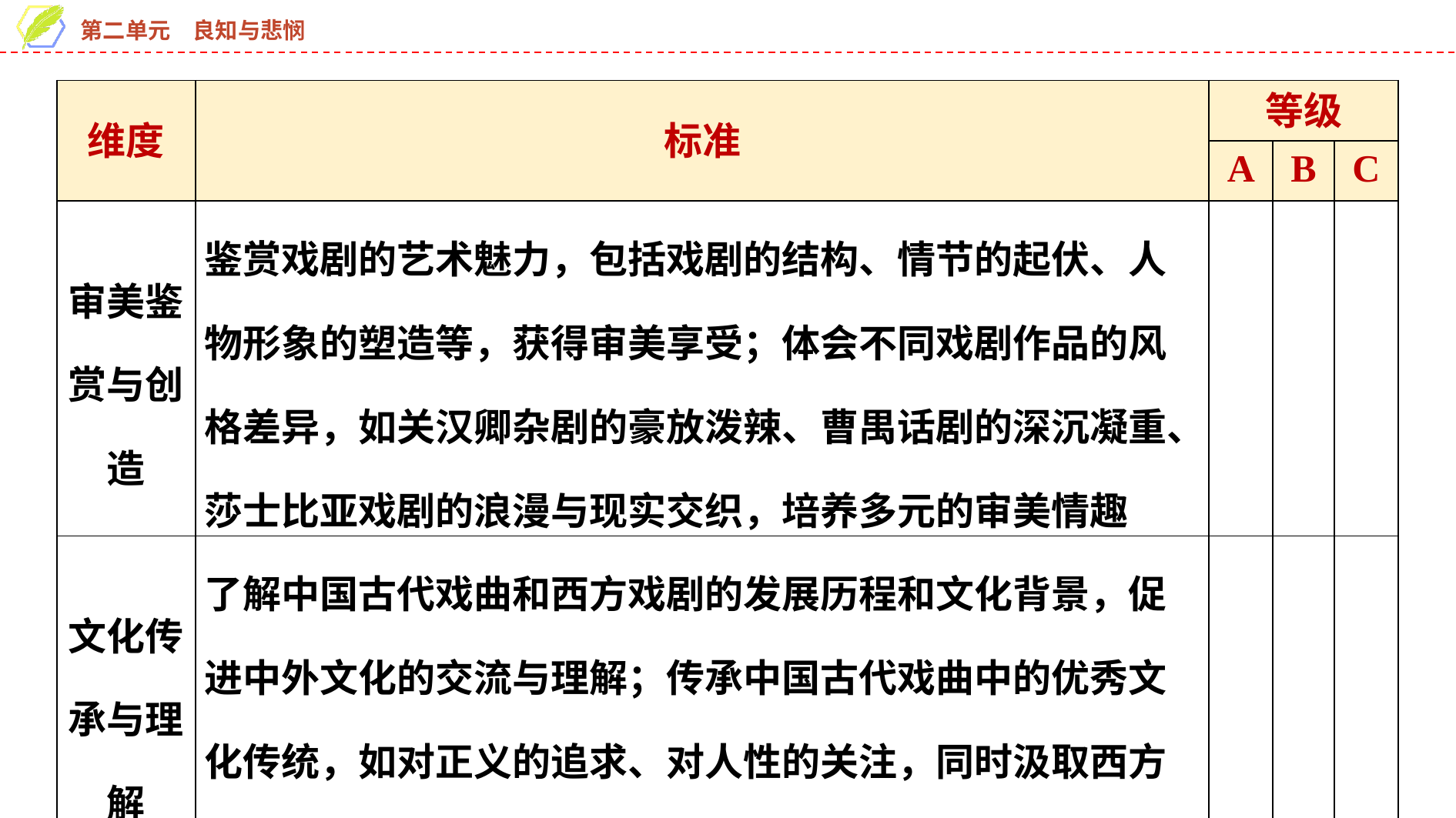

| 维度 | 标准 | 等级 |  |  |
| --- | --- | --- | --- | --- |
|  |  | A | B | C |
| 审美鉴赏与创造 | 鉴赏戏剧的艺术魅力，包括戏剧的结构、情节的起伏、人物形象的塑造等，获得审美享受；体会不同戏剧作品的风格差异，如关汉卿杂剧的豪放泼辣、曹禺话剧的深沉凝重、莎士比亚戏剧的浪漫与现实交织，培养多元的审美情趣 |  |  |  |
| 文化传承与理解 | 了解中国古代戏曲和西方戏剧的发展历程和文化背景，促进中外文化的交流与理解；传承中国古代戏曲中的优秀文化传统，如对正义的追求、对人性的关注，同时汲取西方戏剧中关于人性探索、社会批判等方面的有益思想 |  |  |  |